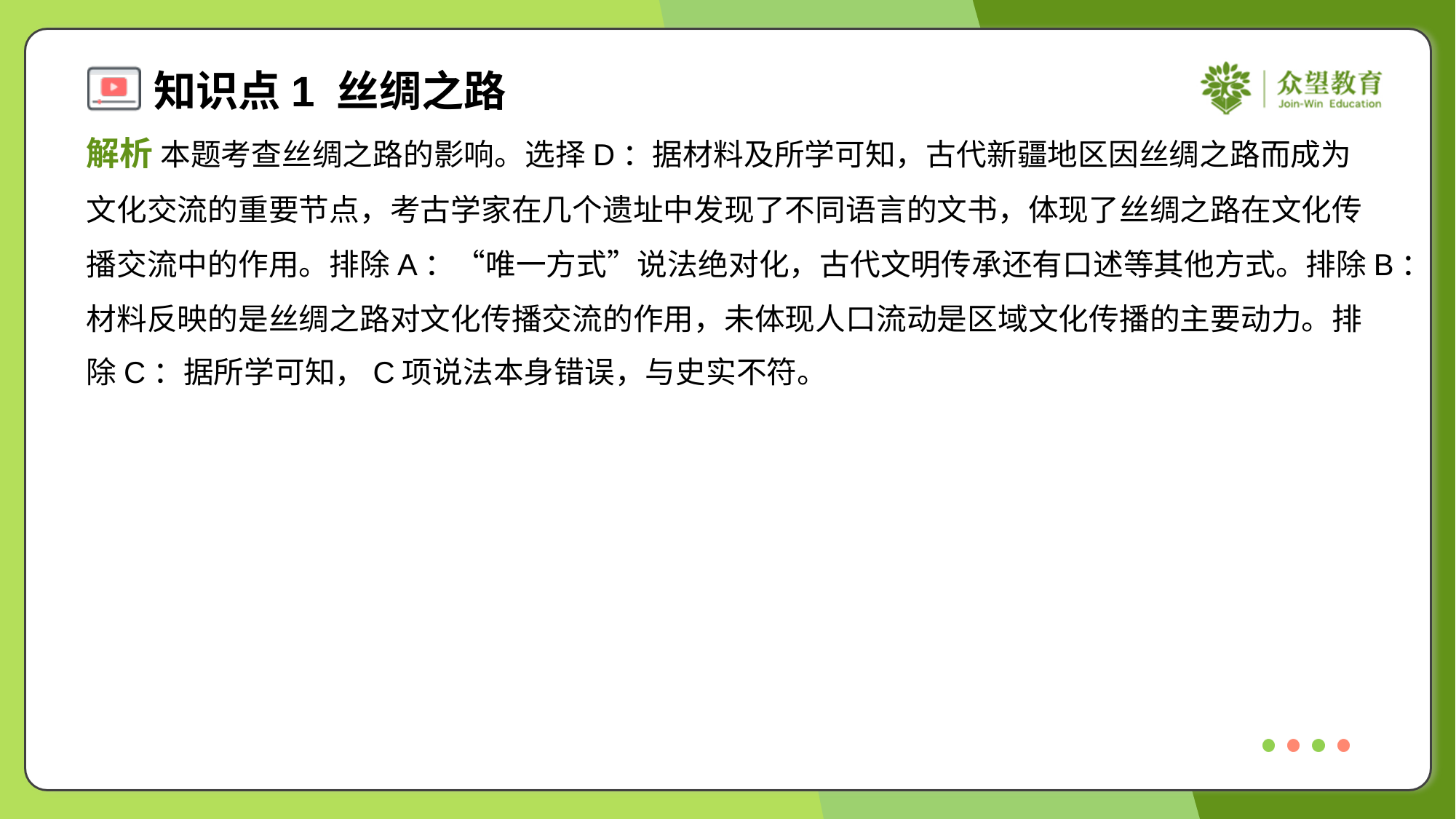

解析 本题考查丝绸之路的影响。选择D：据材料及所学可知，古代新疆地区因丝绸之路而成为
文化交流的重要节点，考古学家在几个遗址中发现了不同语言的文书，体现了丝绸之路在文化传
播交流中的作用。排除A：“唯一方式”说法绝对化，古代文明传承还有口述等其他方式。排除B：
材料反映的是丝绸之路对文化传播交流的作用，未体现人口流动是区域文化传播的主要动力。排
除C：据所学可知，C项说法本身错误，与史实不符。